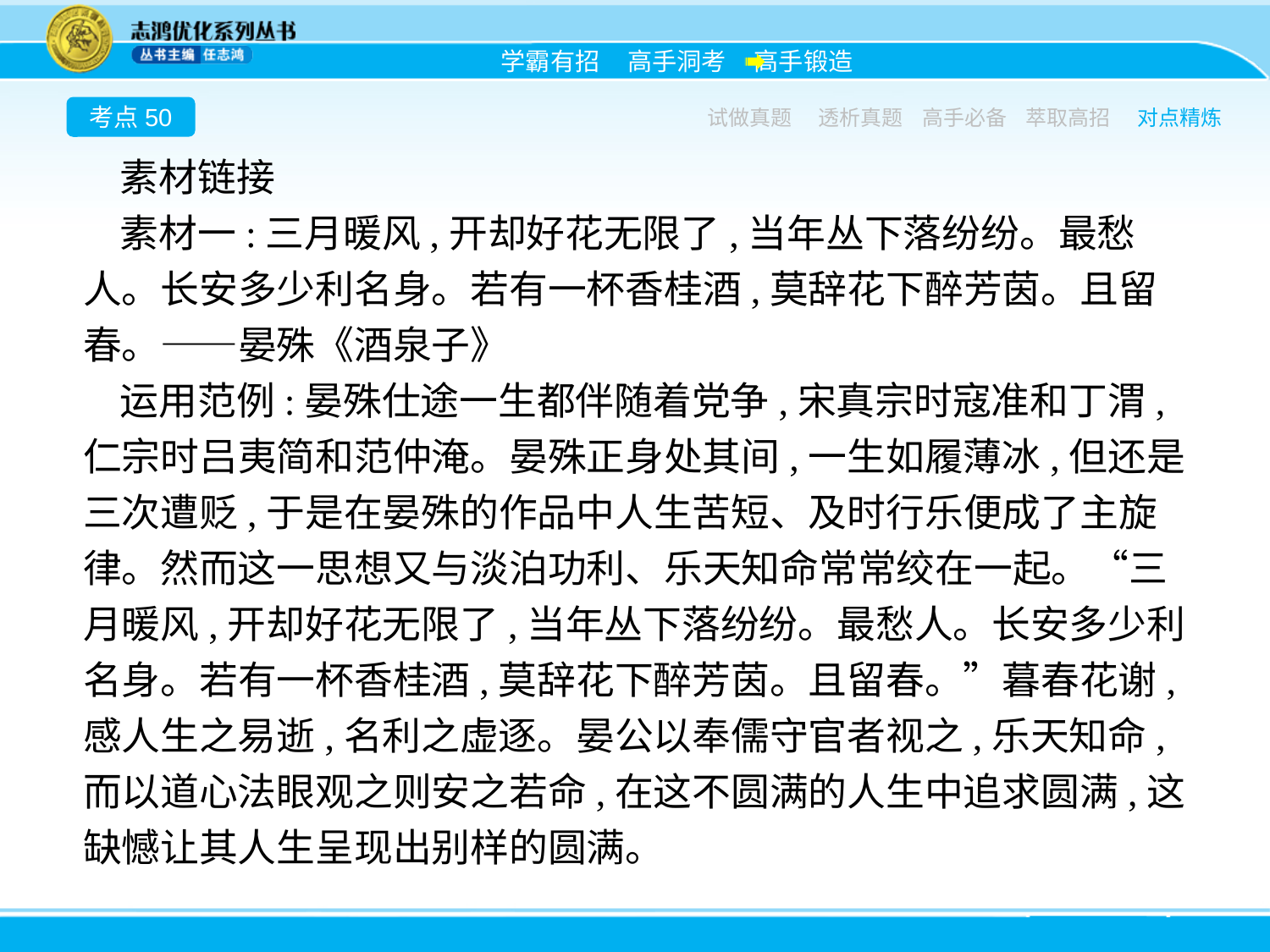

考点50
试做真题
透析真题
高手必备
萃取高招
对点精炼
素材链接
素材一:三月暖风,开却好花无限了,当年丛下落纷纷。最愁人。长安多少利名身。若有一杯香桂酒,莫辞花下醉芳茵。且留春。——晏殊《酒泉子》
运用范例:晏殊仕途一生都伴随着党争,宋真宗时寇准和丁渭,仁宗时吕夷简和范仲淹。晏殊正身处其间,一生如履薄冰,但还是三次遭贬,于是在晏殊的作品中人生苦短、及时行乐便成了主旋律。然而这一思想又与淡泊功利、乐天知命常常绞在一起。“三月暖风,开却好花无限了,当年丛下落纷纷。最愁人。长安多少利名身。若有一杯香桂酒,莫辞花下醉芳茵。且留春。”暮春花谢,感人生之易逝,名利之虚逐。晏公以奉儒守官者视之,乐天知命,而以道心法眼观之则安之若命,在这不圆满的人生中追求圆满,这缺憾让其人生呈现出别样的圆满。